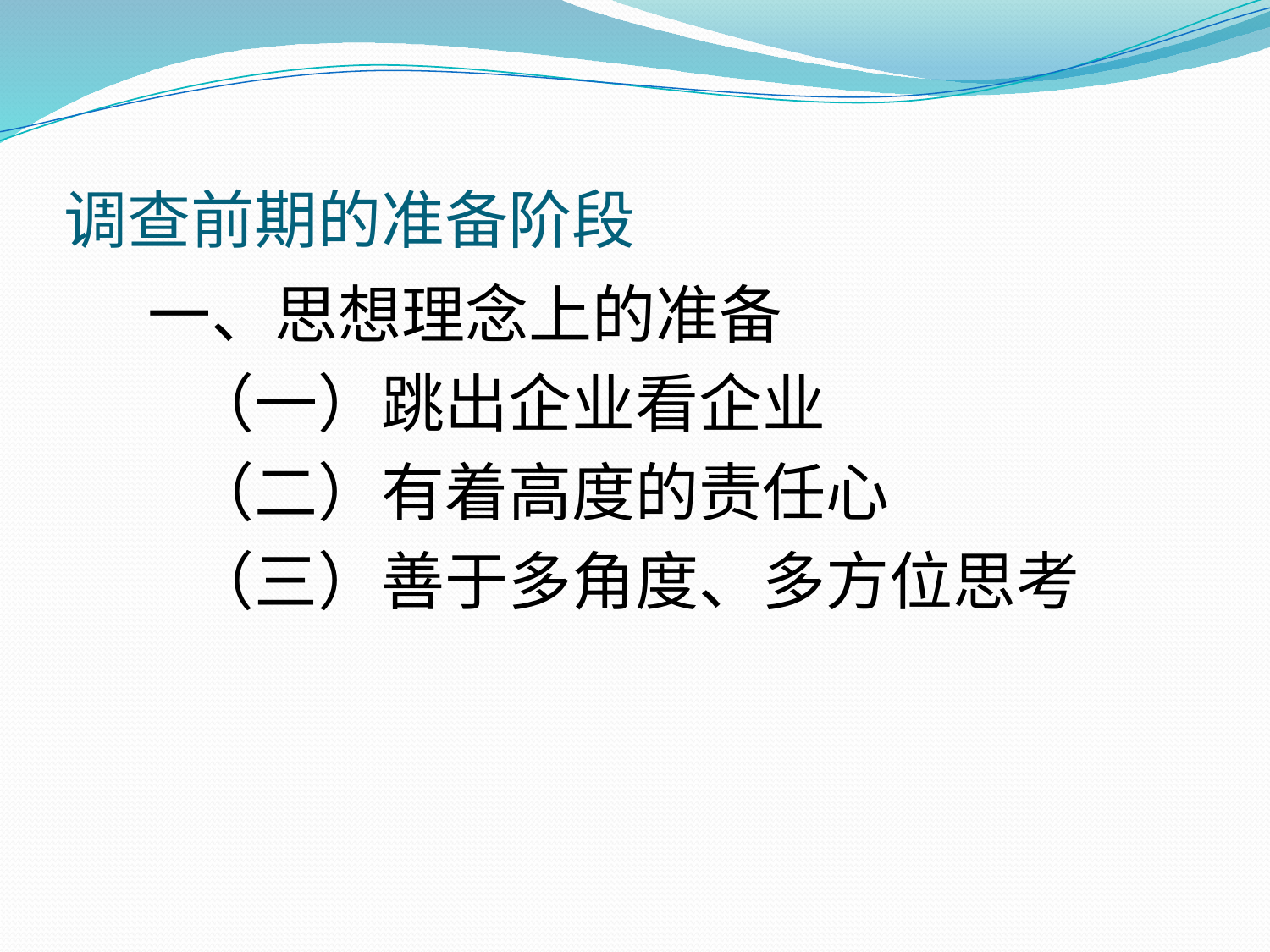

# 调查前期的准备阶段
    一、思想理念上的准备
       （一）跳出企业看企业
       （二）有着高度的责任心
       （三）善于多角度、多方位思考